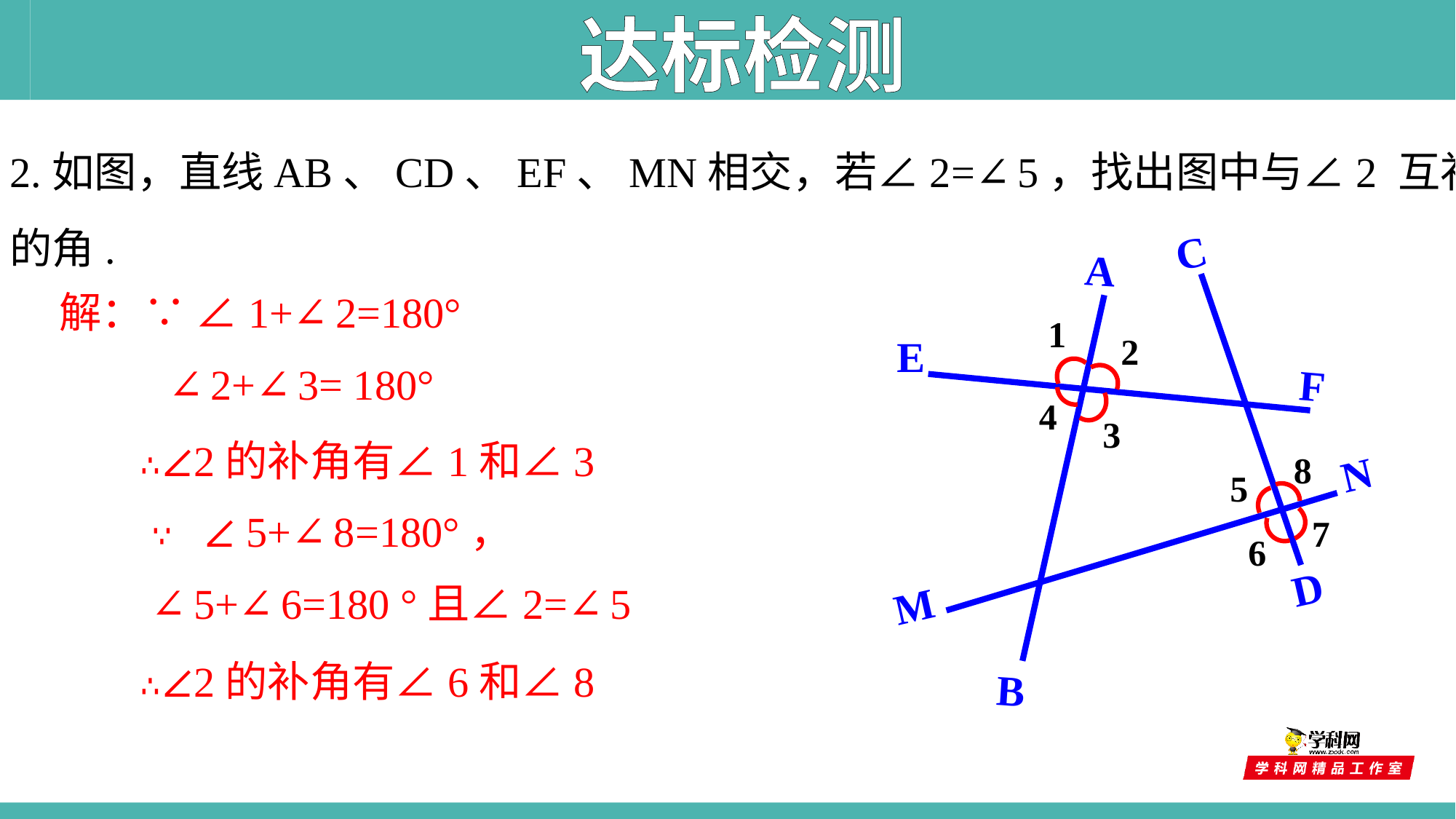

达标检测
2.如图，直线AB、CD、EF、MN相交，若∠2=∠5，找出图中与∠2 互补的角.
C

F
N
A
解：∵ ∠1+∠2=180°
 	∠2+∠3= 180°
1

2
E

4
3
∴∠2的补角有∠1和∠3
8
5

∵ ∠5+∠8=180°，
∠5+∠6=180 °且∠2=∠5

7
6
D
M
∴∠2的补角有∠6和∠8
B